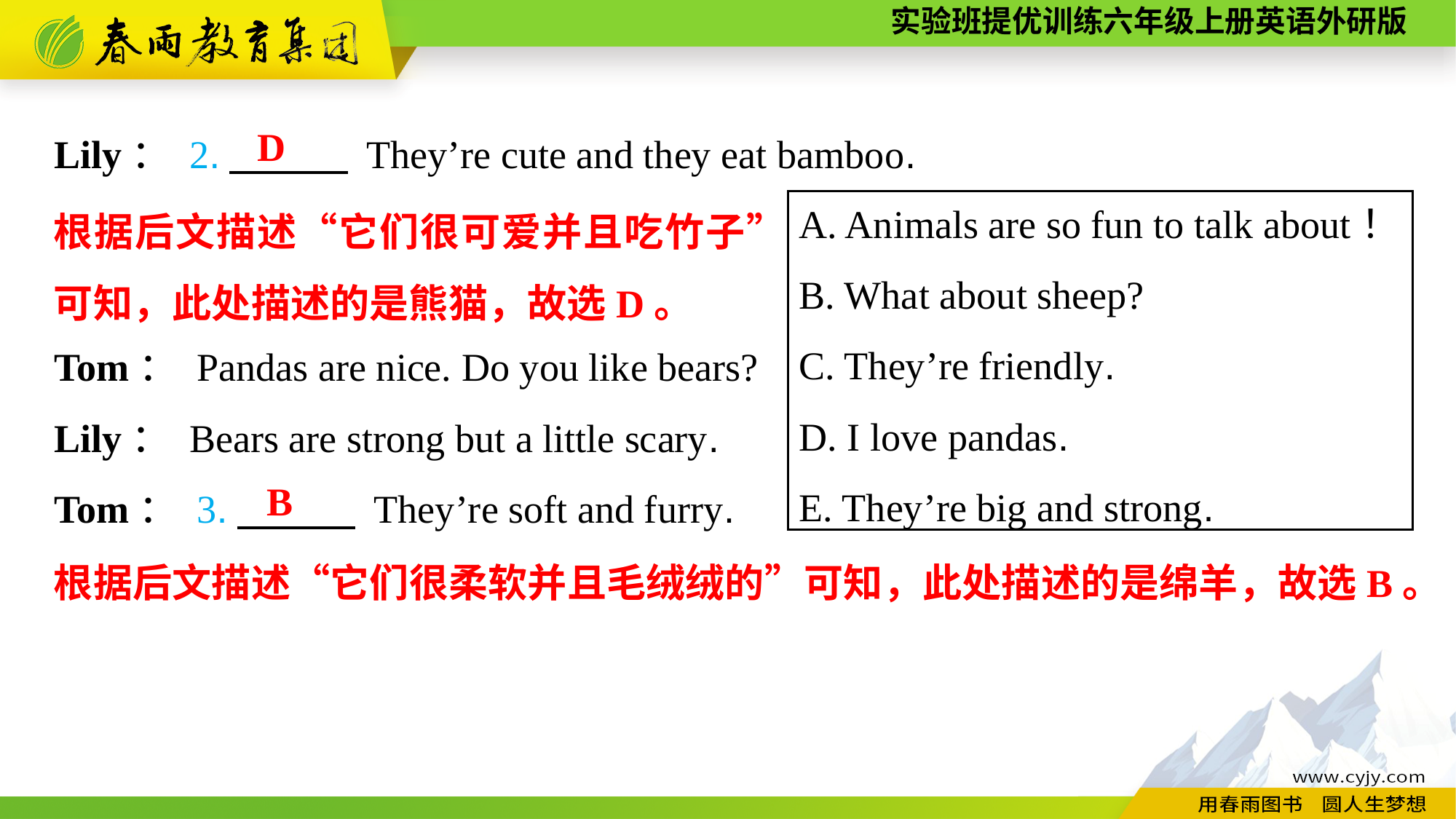

Lily： 2.　　　 They’re cute and they eat bamboo.

Tom： Pandas are nice. Do you like bears?
Lily： Bears are strong but a little scary.
Tom： 3.　　　 They’re soft and furry.
D
A. Animals are so fun to talk about！
B. What about sheep?
C. They’re friendly.
D. I love pandas.
E. They’re big and strong.
根据后文描述“它们很可爱并且吃竹子”可知，此处描述的是熊猫，故选D。

B
根据后文描述“它们很柔软并且毛绒绒的”可知，此处描述的是绵羊，故选B。